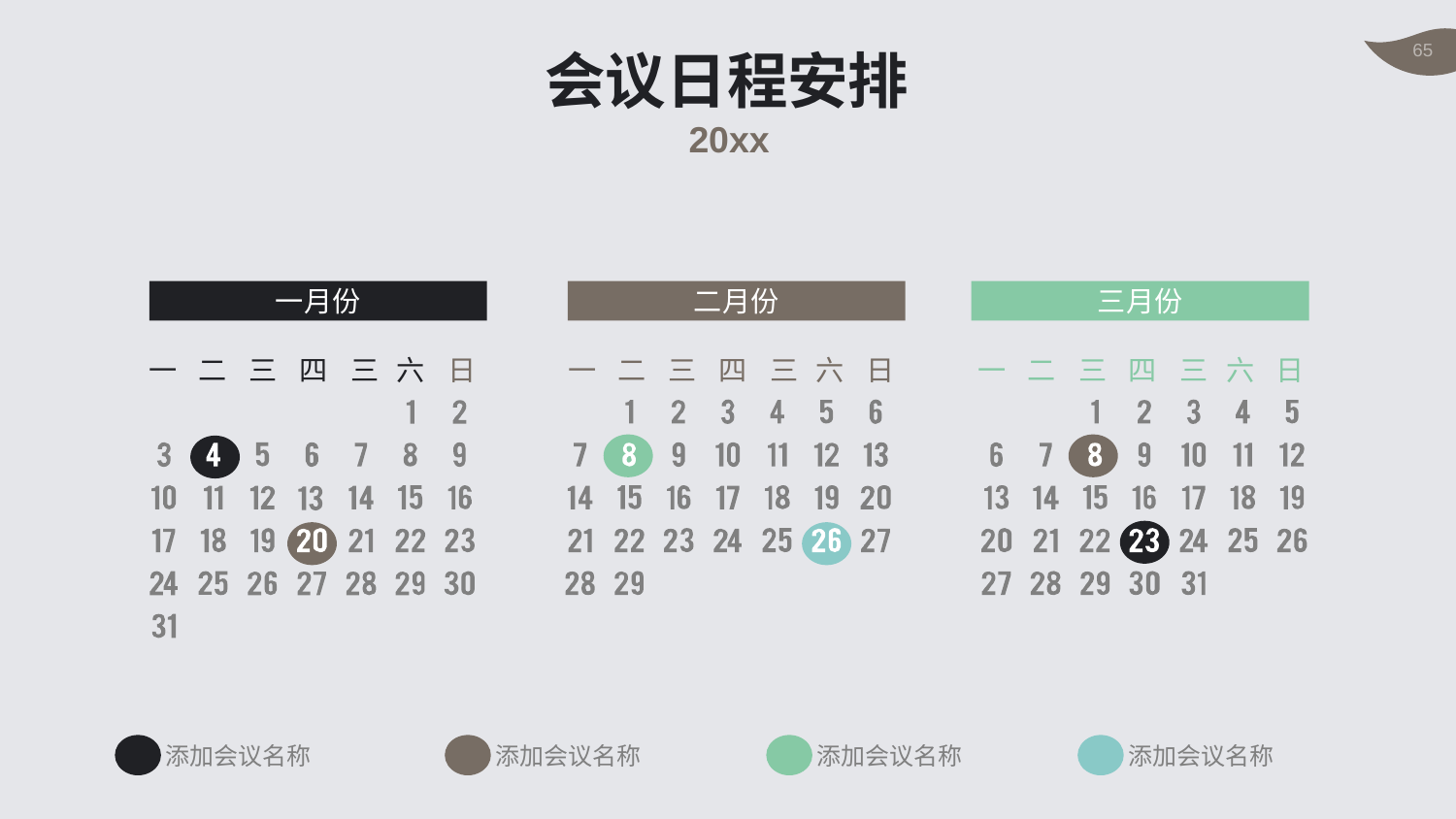

会议日程安排
20xx
一月份
二月份
三月份
一
二
三
四
三
六
日
一
二
三
四
三
六
日
一
二
三
四
三
六
日

添加会议名称
添加会议名称
添加会议名称
添加会议名称